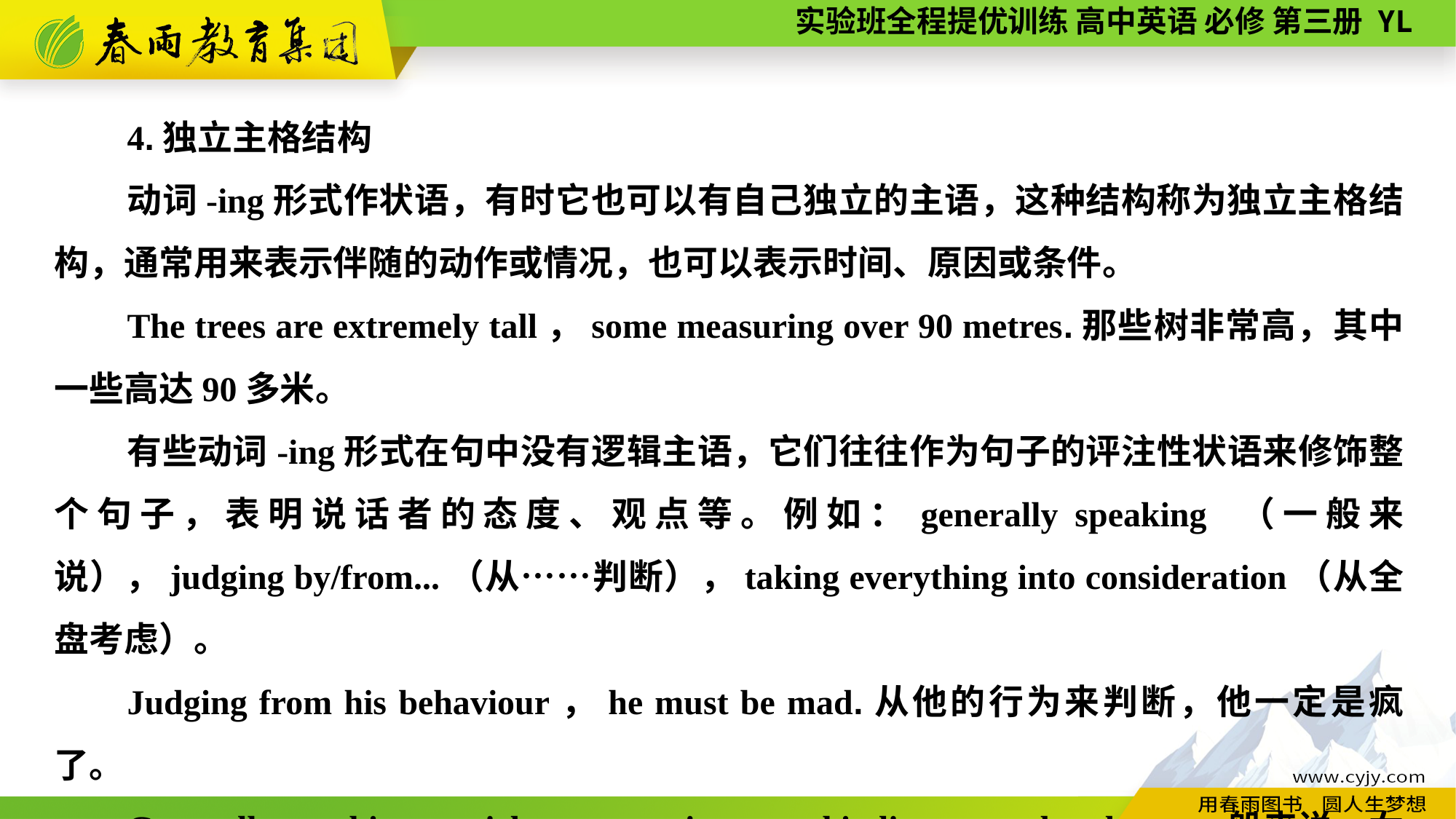

4.独立主格结构
动词-ing形式作状语，有时它也可以有自己独立的主语，这种结构称为独立主格结构，通常用来表示伴随的动作或情况，也可以表示时间、原因或条件。
The trees are extremely tall，some measuring over 90 metres.那些树非常高，其中一些高达90多米。
有些动词-ing形式在句中没有逻辑主语，它们往往作为句子的评注性状语来修饰整个句子，表明说话者的态度、观点等。例如：generally speaking （一般来说），judging by/from...（从……判断），taking everything into consideration（从全盘考虑）。
Judging from his behaviour，he must be mad.从他的行为来判断，他一定是疯了。
Generally speaking，girls are more interested in literature than boys.一般来说，女孩比男孩对文学更感兴趣。